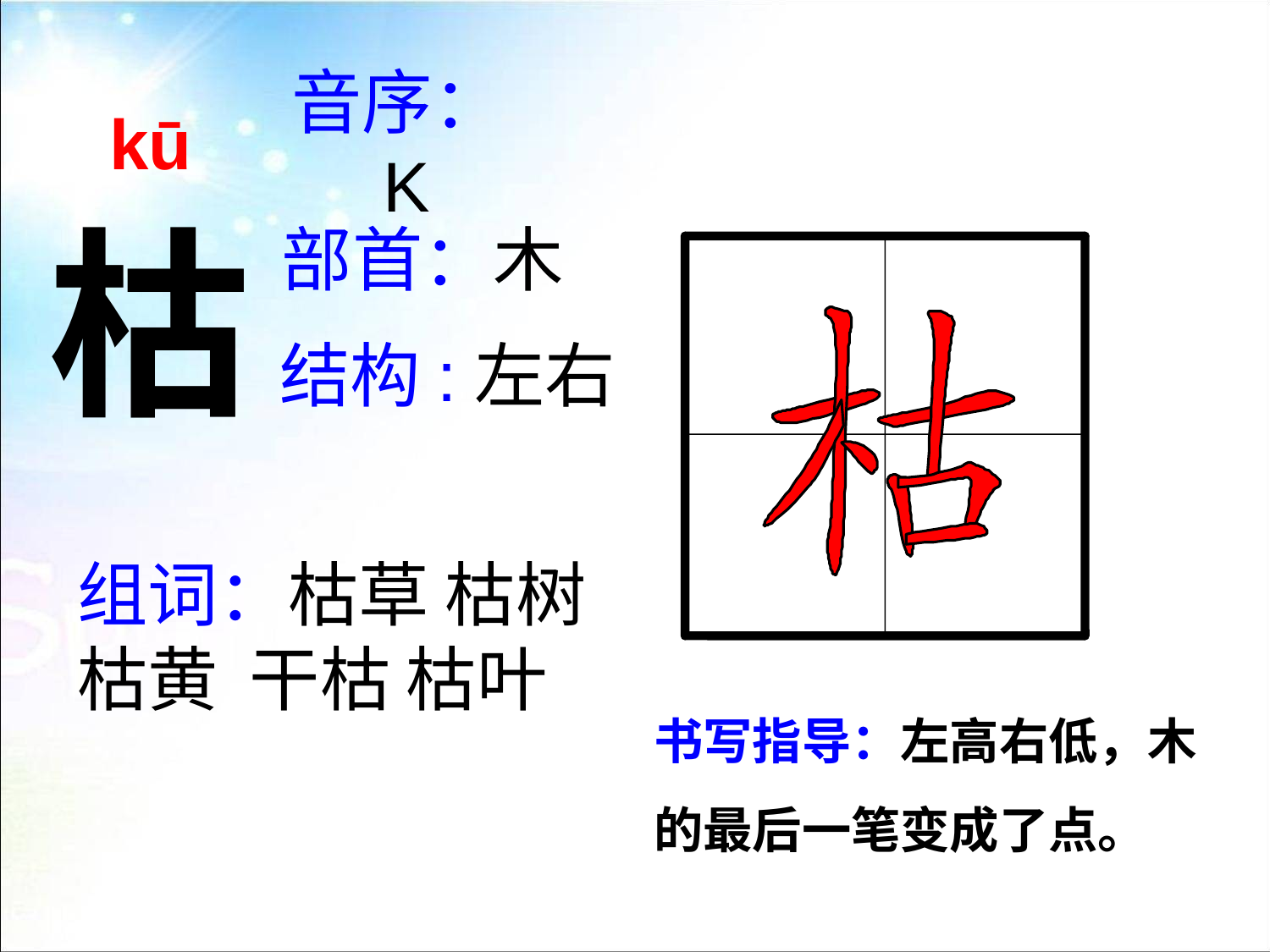

kū
音序：K
枯
部首：木

结构:左右

组词：枯草 枯树
枯黄  干枯 枯叶
书写指导：左高右低，木的最后一笔变成了点。